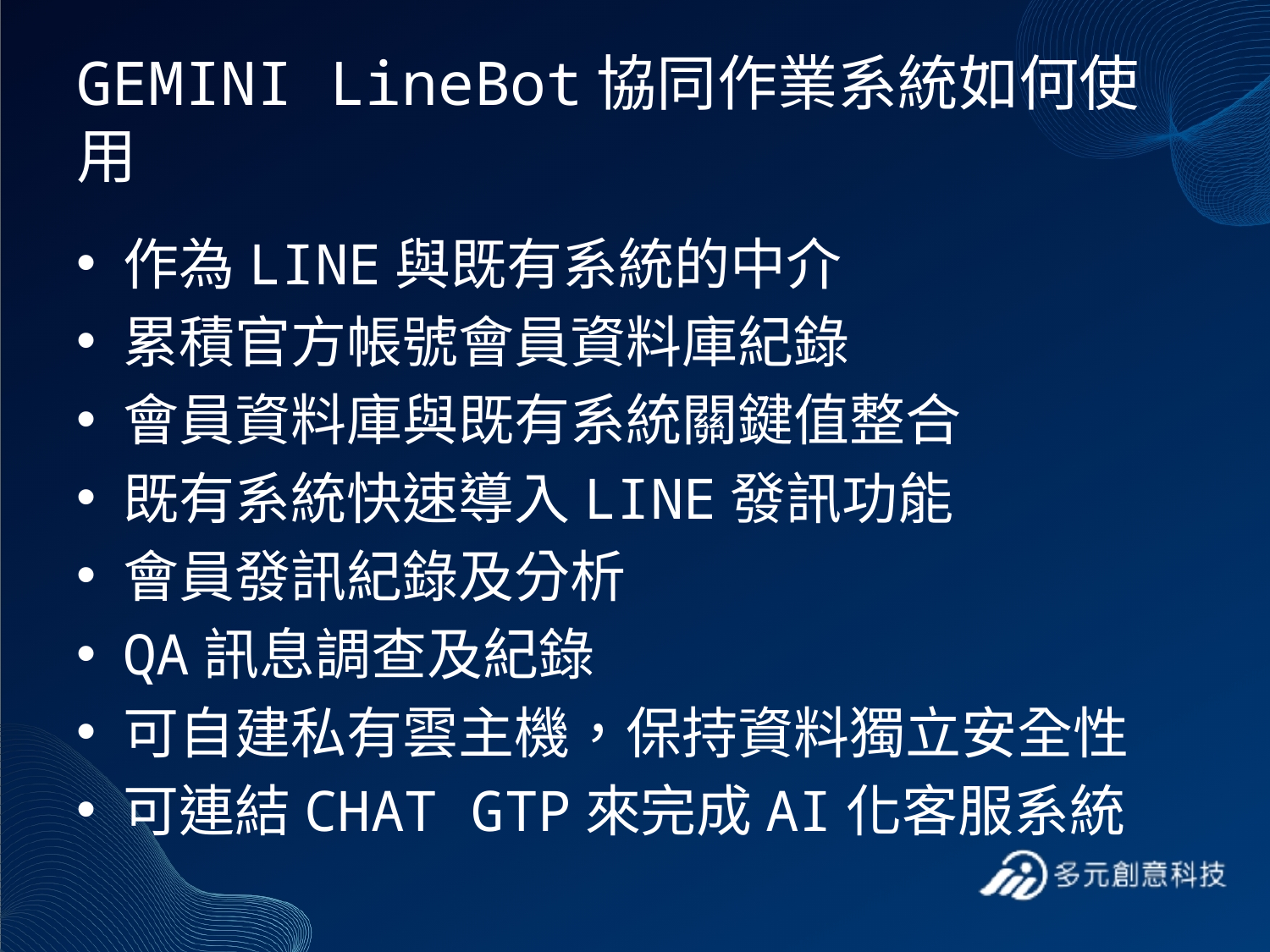

# GEMINI LineBot協同作業系統如何使用
作為LINE與既有系統的中介
累積官方帳號會員資料庫紀錄
會員資料庫與既有系統關鍵值整合
既有系統快速導入LINE發訊功能
會員發訊紀錄及分析
QA訊息調查及紀錄
可自建私有雲主機，保持資料獨立安全性
可連結CHAT GTP來完成AI化客服系統